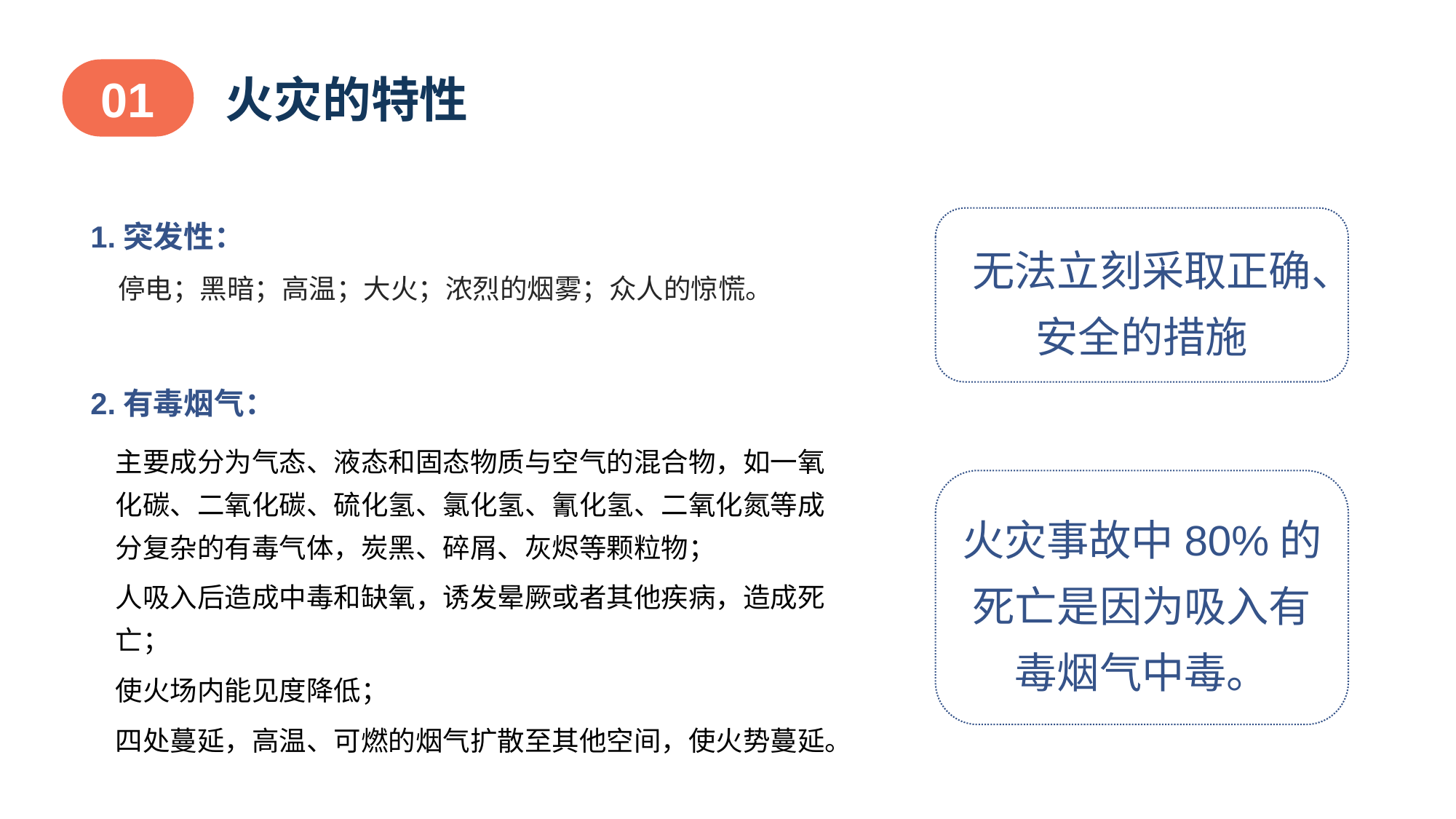

01
火灾的特性
1.突发性：
    停电；黑暗；高温；大火；浓烈的烟雾；众人的惊慌。
无法立刻采取正确、安全的措施
2.有毒烟气：
主要成分为气态、液态和固态物质与空气的混合物，如一氧化碳、二氧化碳、硫化氢、氯化氢、氰化氢、二氧化氮等成分复杂的有毒气体，炭黑、碎屑、灰烬等颗粒物；
人吸入后造成中毒和缺氧，诱发晕厥或者其他疾病，造成死亡；
使火场内能见度降低；
四处蔓延，高温、可燃的烟气扩散至其他空间，使火势蔓延。
火灾事故中80%的死亡是因为吸入有毒烟气中毒。